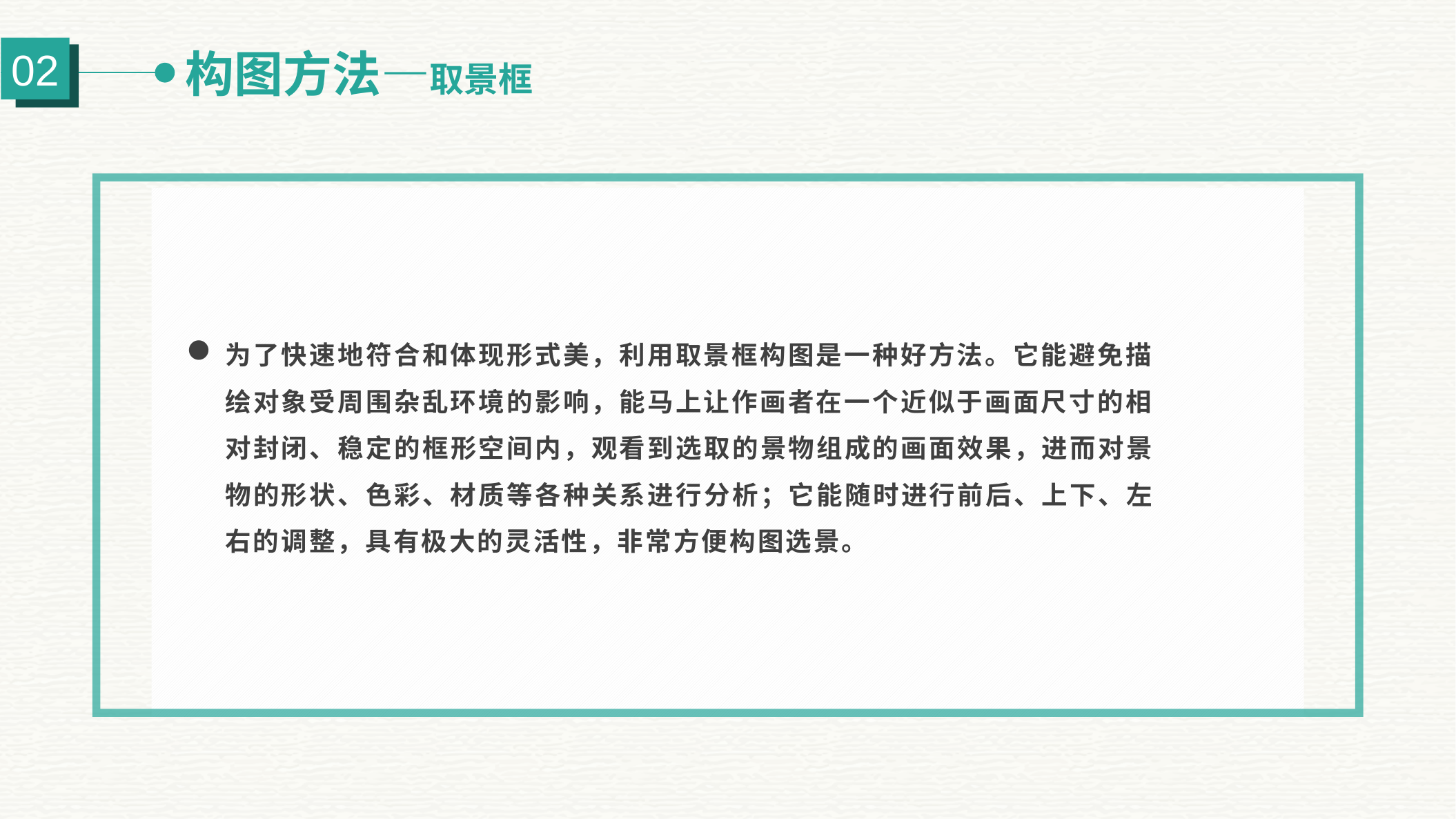

构图方法—取景框
02

为了快速地符合和体现形式美，利用取景框构图是一种好方法。它能避免描绘对象受周围杂乱环境的影响，能马上让作画者在一个近似于画面尺寸的相对封闭、稳定的框形空间内，观看到选取的景物组成的画面效果，进而对景物的形状、色彩、材质等各种关系进行分析；它能随时进行前后、上下、左右的调整，具有极大的灵活性，非常方便构图选景。